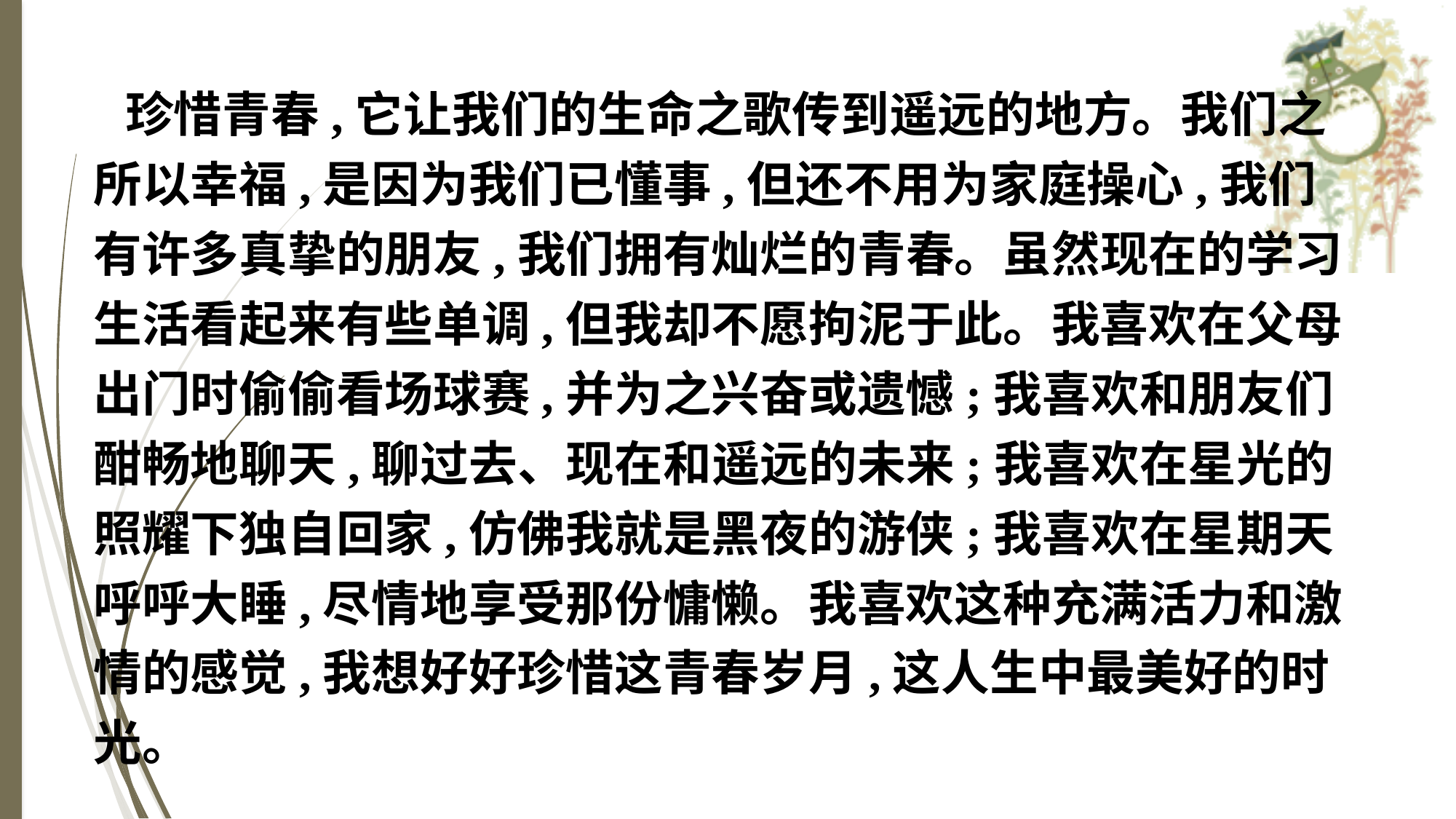

珍惜青春,它让我们的生命之歌传到遥远的地方。我们之所以幸福,是因为我们已懂事,但还不用为家庭操心,我们有许多真挚的朋友,我们拥有灿烂的青春。虽然现在的学习生活看起来有些单调,但我却不愿拘泥于此。我喜欢在父母出门时偷偷看场球赛,并为之兴奋或遗憾;我喜欢和朋友们酣畅地聊天,聊过去、现在和遥远的未来;我喜欢在星光的照耀下独自回家,仿佛我就是黑夜的游侠;我喜欢在星期天呼呼大睡,尽情地享受那份慵懒。我喜欢这种充满活力和激情的感觉,我想好好珍惜这青春岁月,这人生中最美好的时光。